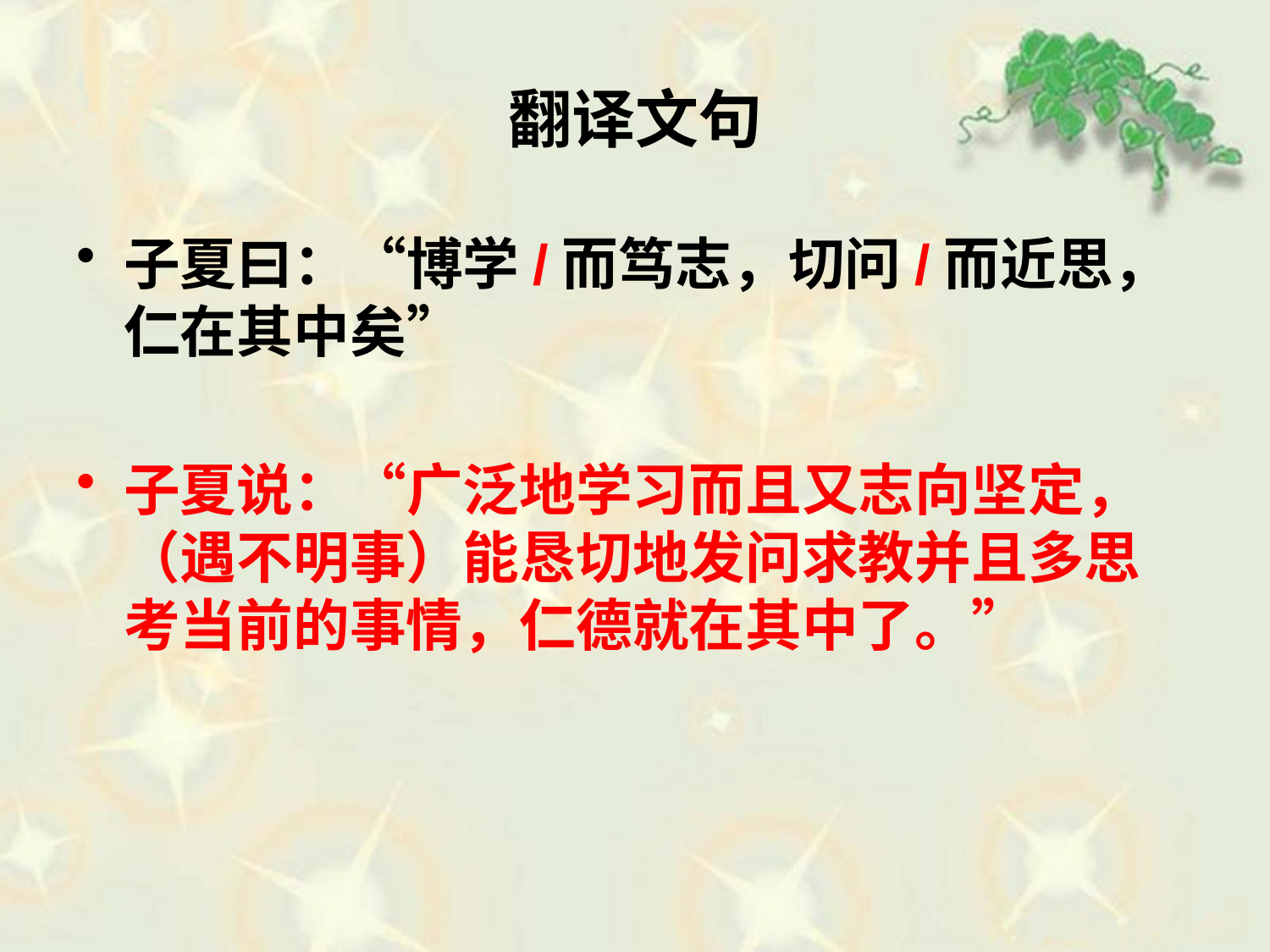

# 翻译文句
子夏曰：“博学/而笃志，切问/而近思，仁在其中矣”

子夏说：“广泛地学习而且又志向坚定，（遇不明事）能恳切地发问求教并且多思考当前的事情，仁德就在其中了。”